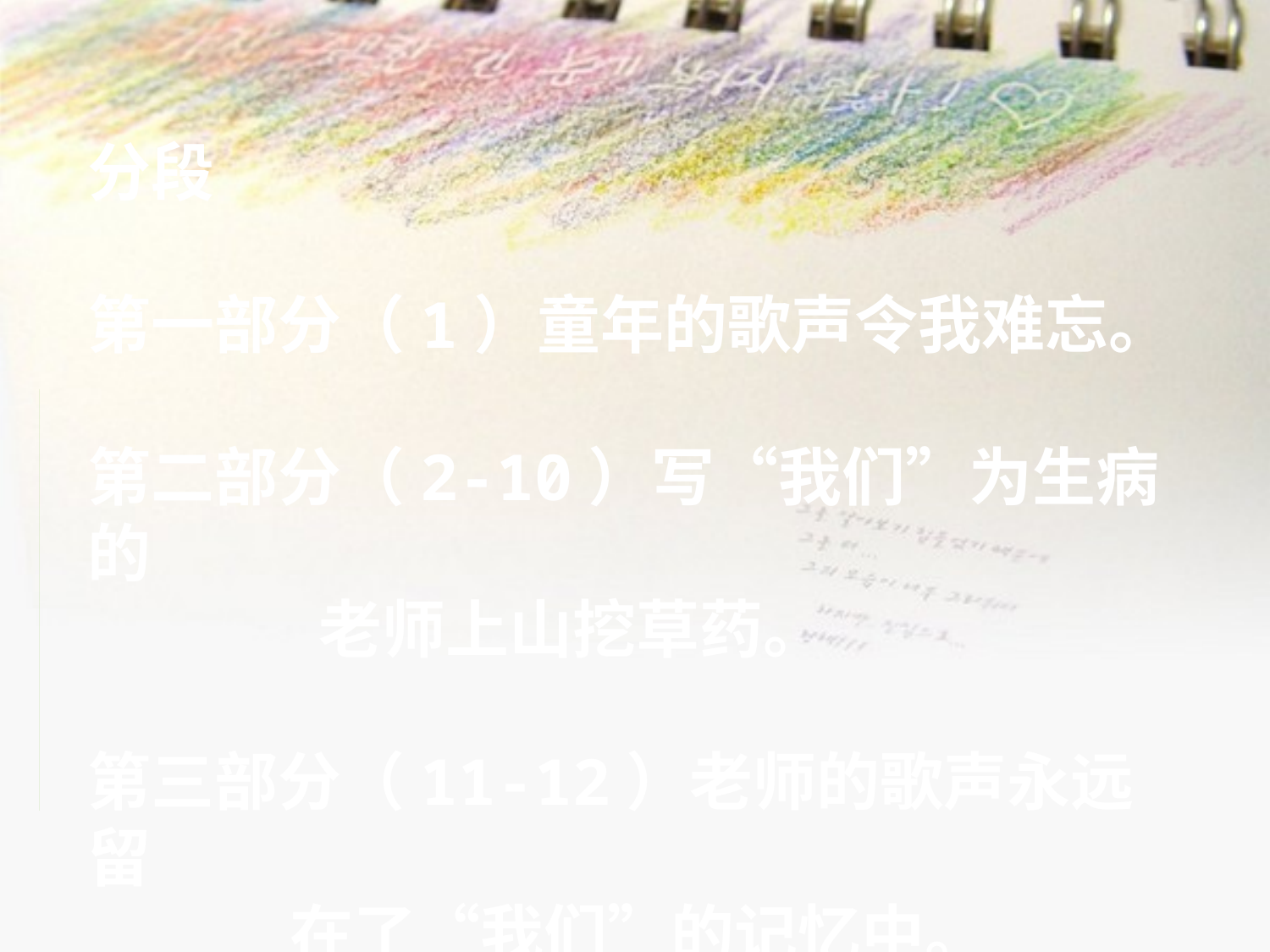

分段

第一部分（1）童年的歌声令我难忘。

第二部分（2-10）写“我们”为生病的
               老师上山挖草药。

第三部分（11-12）老师的歌声永远留
             在了“我们”的记忆中。